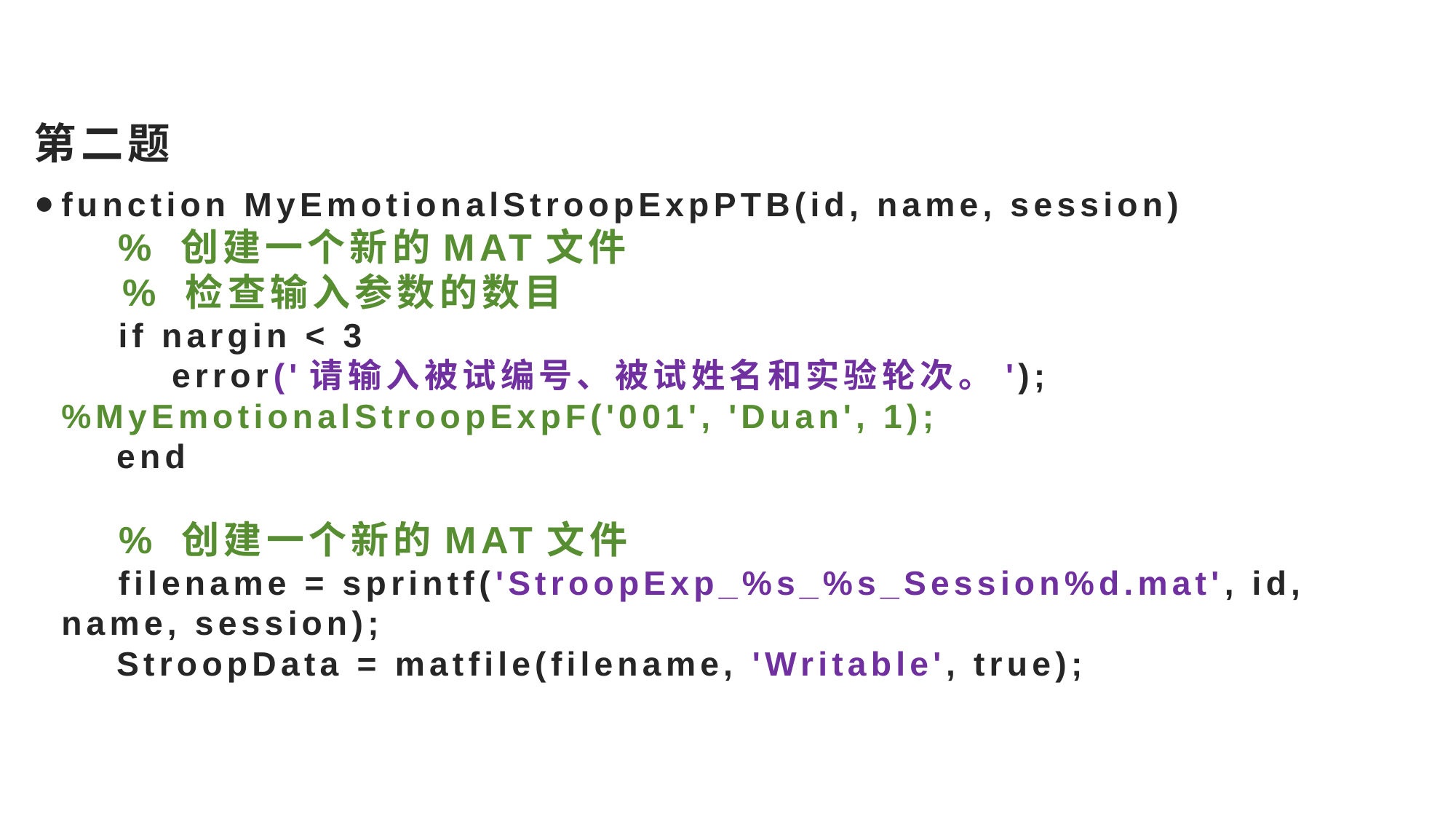

第二题
function MyEmotionalStroopExpPTB(id, name, session)
    % 创建一个新的MAT文件
    % 检查输入参数的数目
    if nargin < 3
        error('请输入被试编号、被试姓名和实验轮次。');  %MyEmotionalStroopExpF('001', 'Duan', 1);
    end
    % 创建一个新的MAT文件
    filename = sprintf('StroopExp_%s_%s_Session%d.mat', id, name, session);
    StroopData = matfile(filename, 'Writable', true);